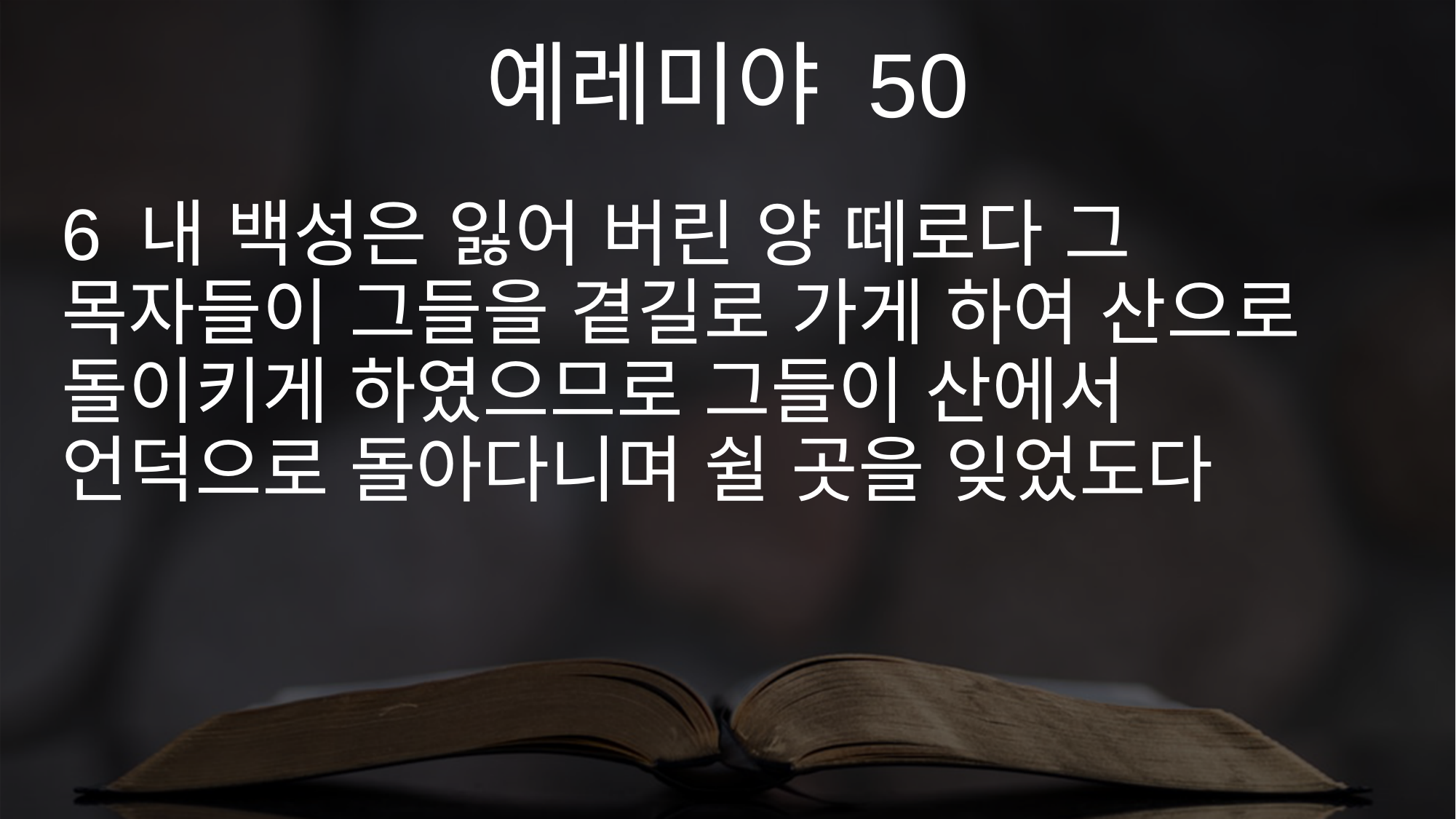

예레미야 50
6 내 백성은 잃어 버린 양 떼로다 그 목자들이 그들을 곁길로 가게 하여 산으로 돌이키게 하였으므로 그들이 산에서 언덕으로 돌아다니며 쉴 곳을 잊었도다